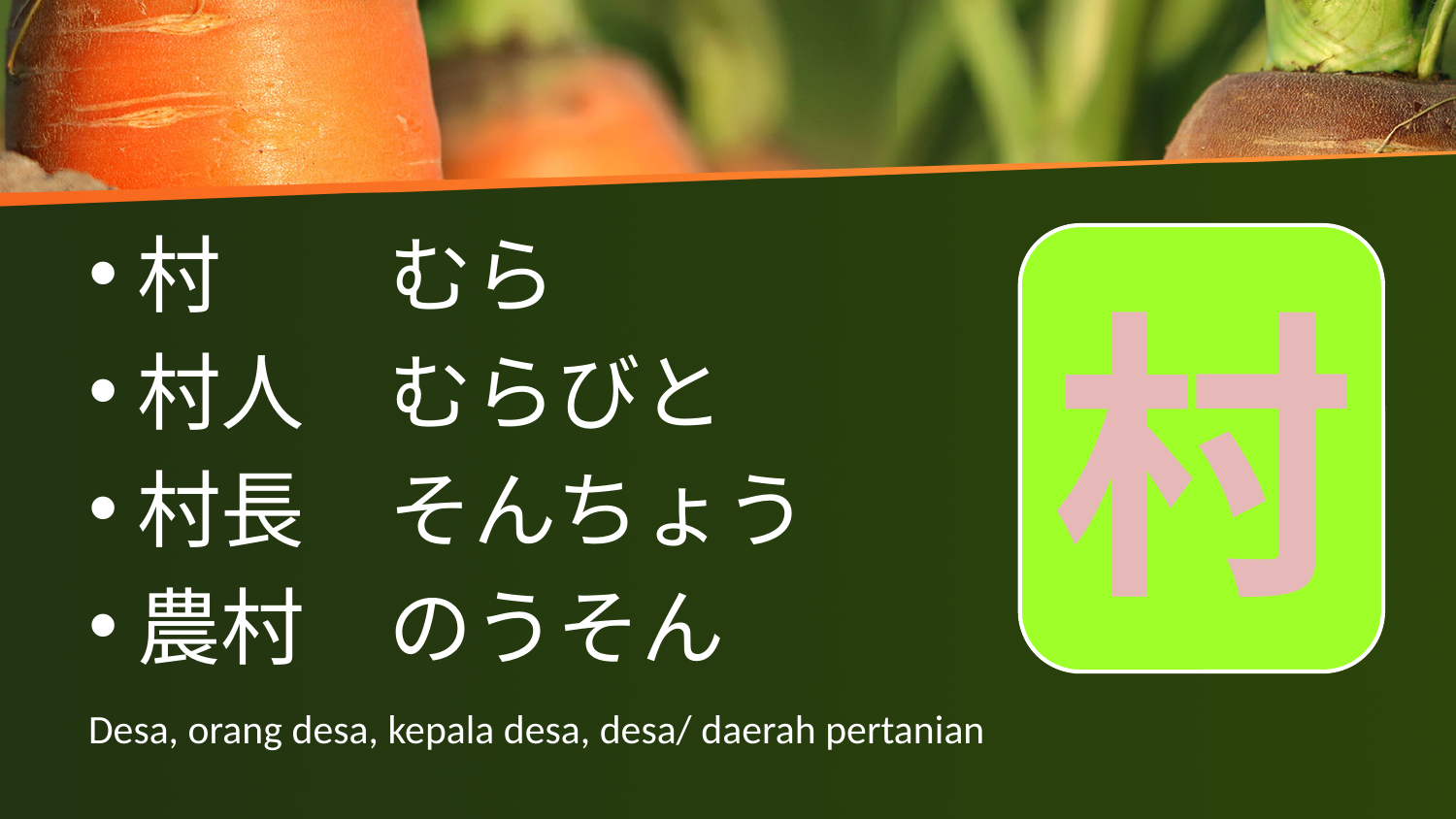

村　　むら
村人　むらびと
村長　そんちょう
農村　のうそん
村
# Desa, orang desa, kepala desa, desa/ daerah pertanian